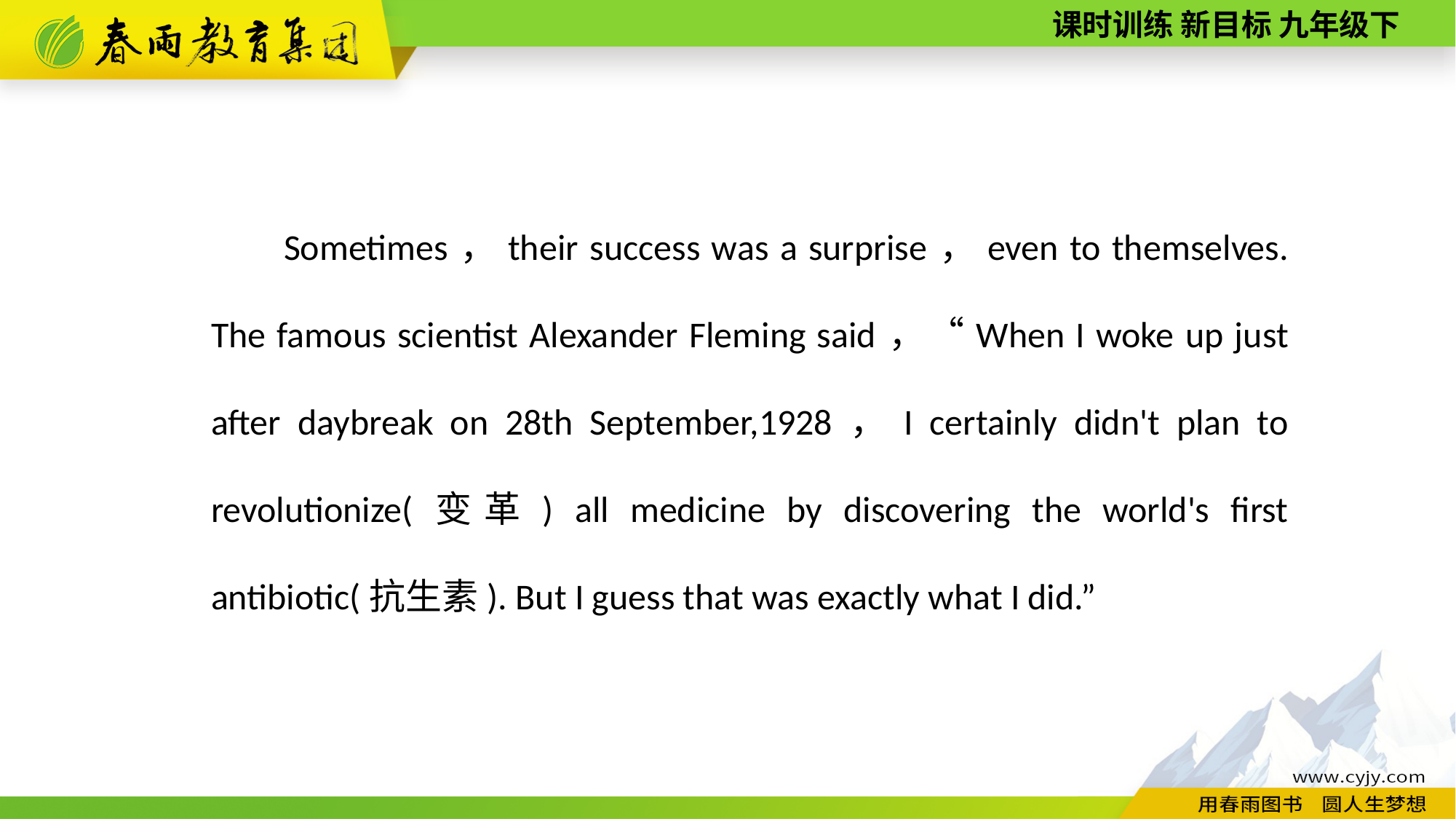

Sometimes，their success was a surprise，even to themselves. The famous scientist Alexander Fleming said，“When I woke up just after daybreak on 28th September,1928，I certainly didn't plan to revolutionize(变革) all medicine by discovering the world's first antibiotic(抗生素). But I guess that was exactly what I did.”